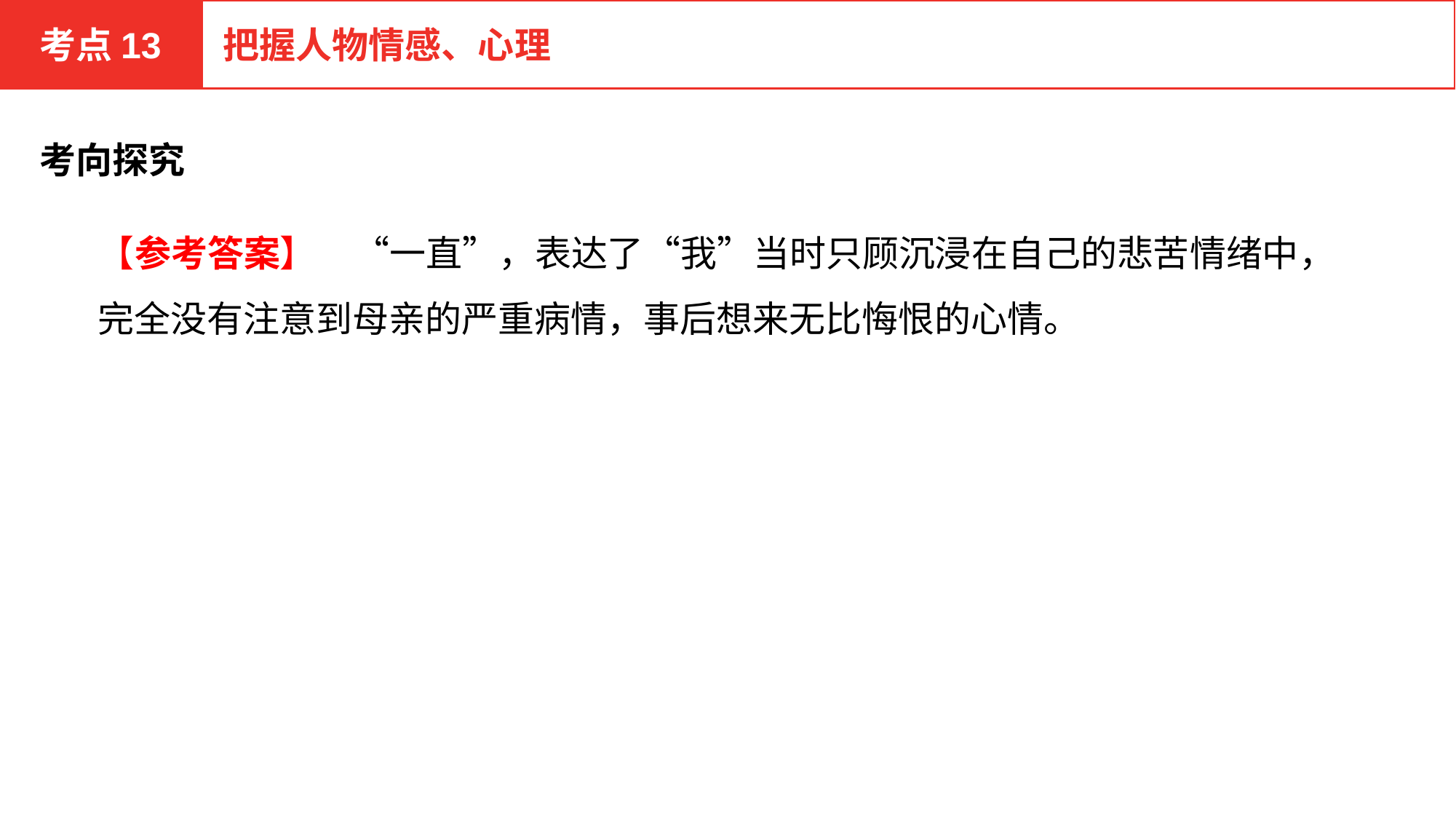

考点13
把握人物情感、心理
考向探究

【参考答案】　“一直”，表达了“我”当时只顾沉浸在自己的悲苦情绪中，完全没有注意到母亲的严重病情，事后想来无比悔恨的心情。